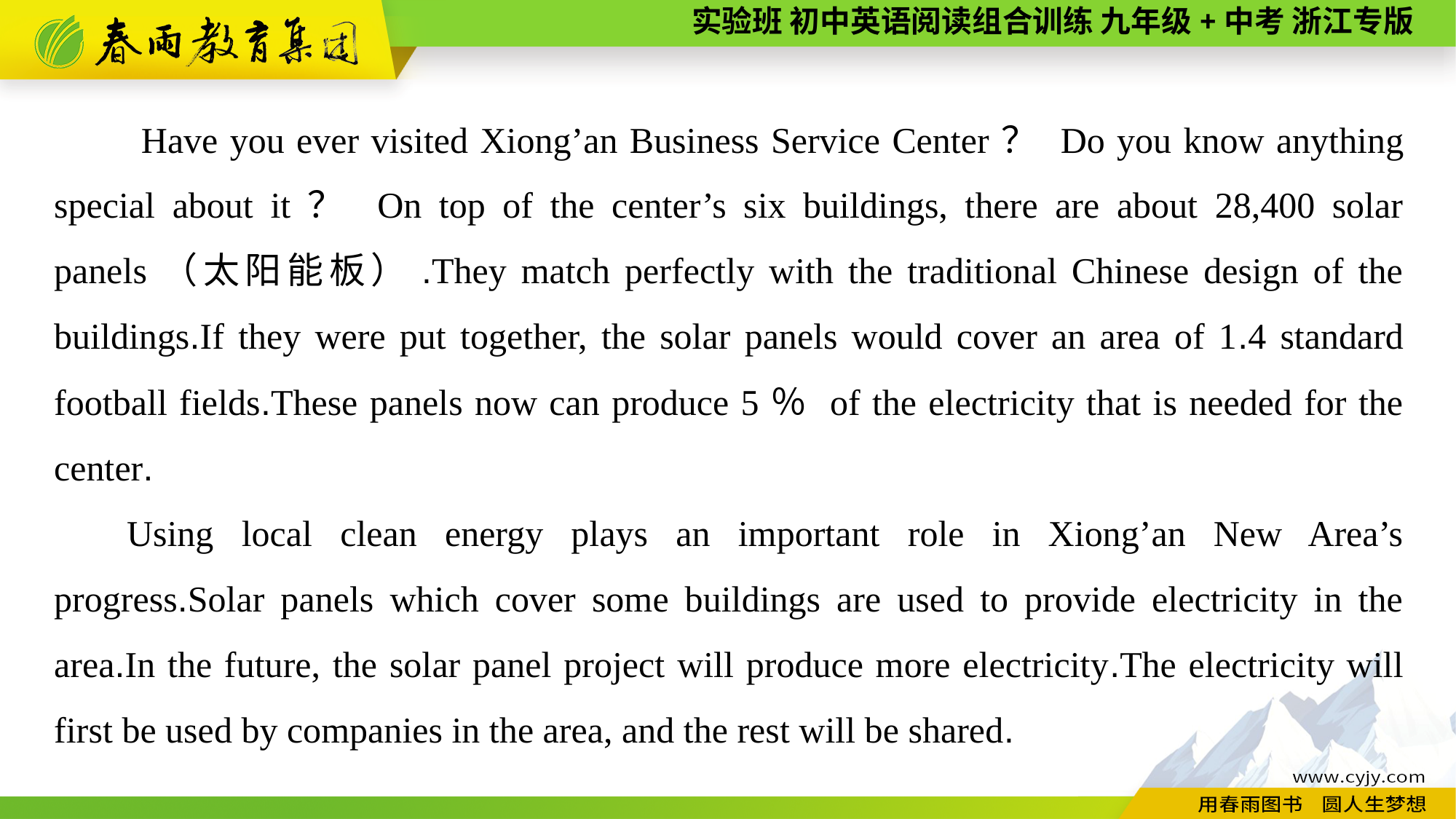

Have you ever visited Xiong’an Business Service Center？ Do you know anything special about it？ On top of the center’s six buildings, there are about 28,400 solar panels（太阳能板）.They match perfectly with the traditional Chinese design of the buildings.If they were put together, the solar panels would cover an area of 1.4 standard football fields.These panels now can produce 5％ of the electricity that is needed for the center.
Using local clean energy plays an important role in Xiong’an New Area’s progress.Solar panels which cover some buildings are used to provide electricity in the area.In the future, the solar panel project will produce more electricity.The electricity will first be used by companies in the area, and the rest will be shared.